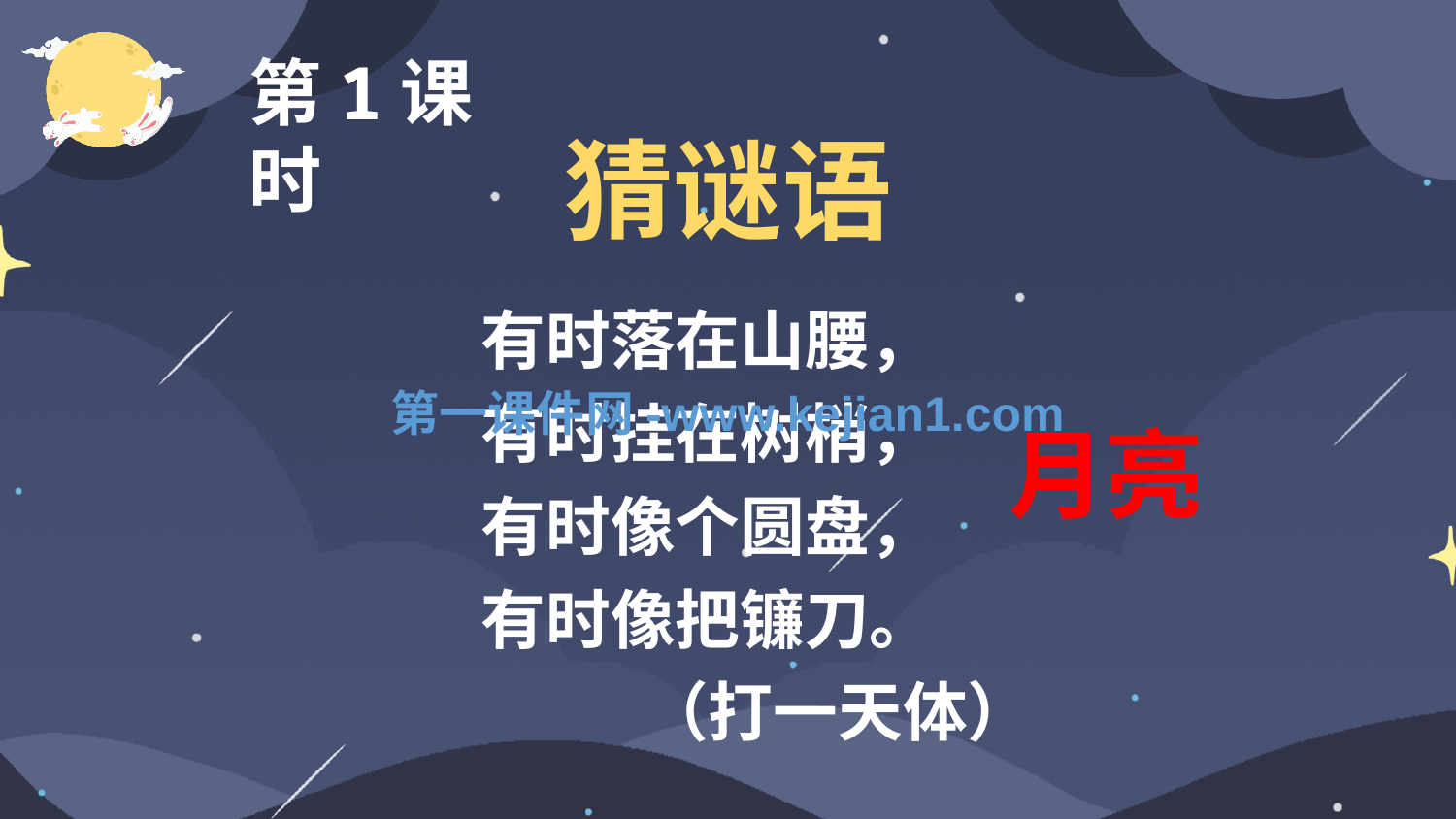

第1课时
猜谜语

有时落在山腰，
有时挂在树梢，
有时像个圆盘，
有时像把镰刀。
（打一天体）
第一课件网-www.kejian1.com
月亮